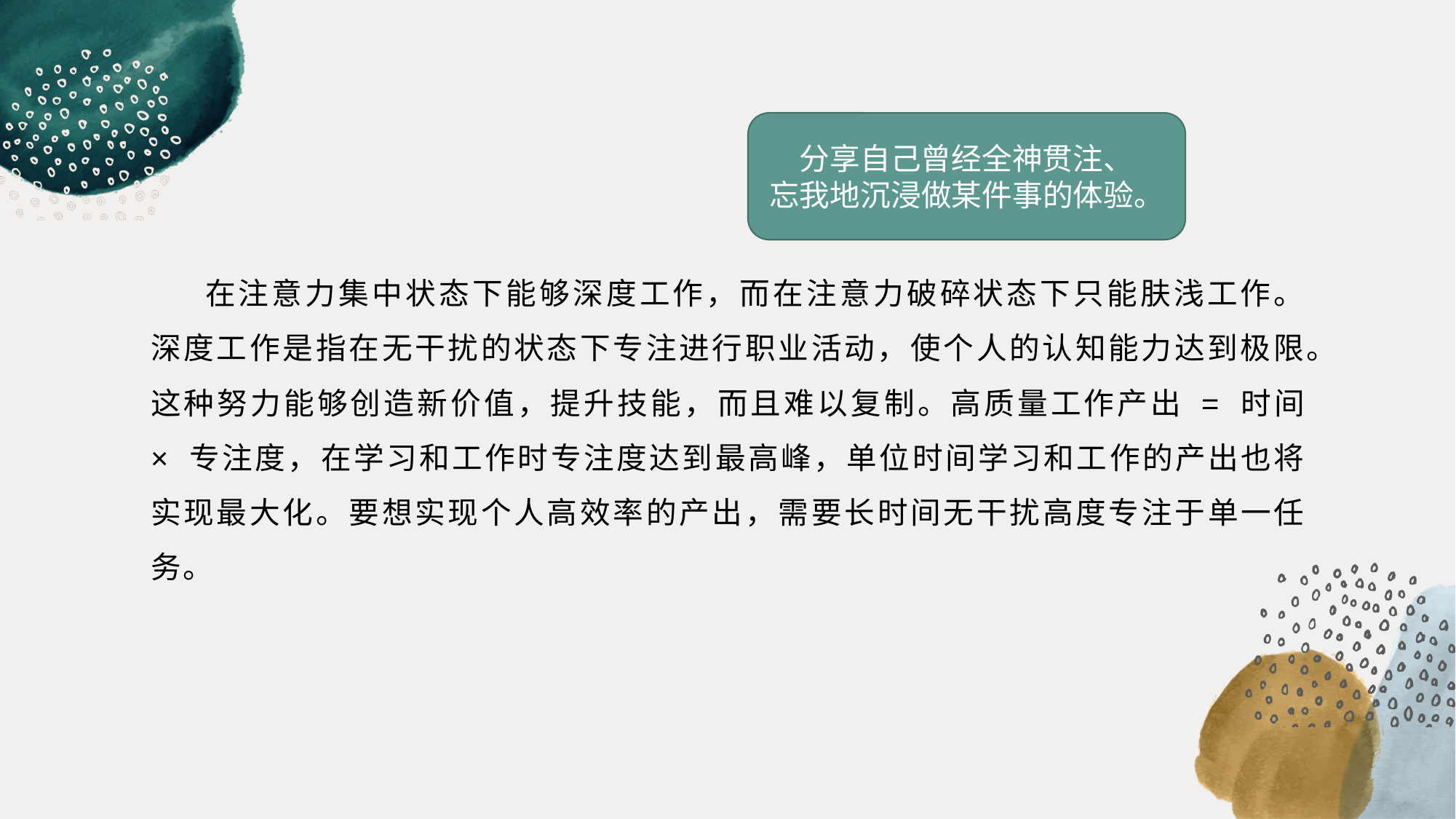

分享自己曾经全神贯注、
忘我地沉浸做某件事的体验。
在注意力集中状态下能够深度工作，而在注意力破碎状态下只能肤浅工作。深度工作是指在无干扰的状态下专注进行职业活动，使个人的认知能力达到极限。这种努力能够创造新价值，提升技能，而且难以复制。高质量工作产出 = 时间 × 专注度，在学习和工作时专注度达到最高峰，单位时间学习和工作的产出也将实现最大化。要想实现个人高效率的产出，需要长时间无干扰高度专注于单一任务。